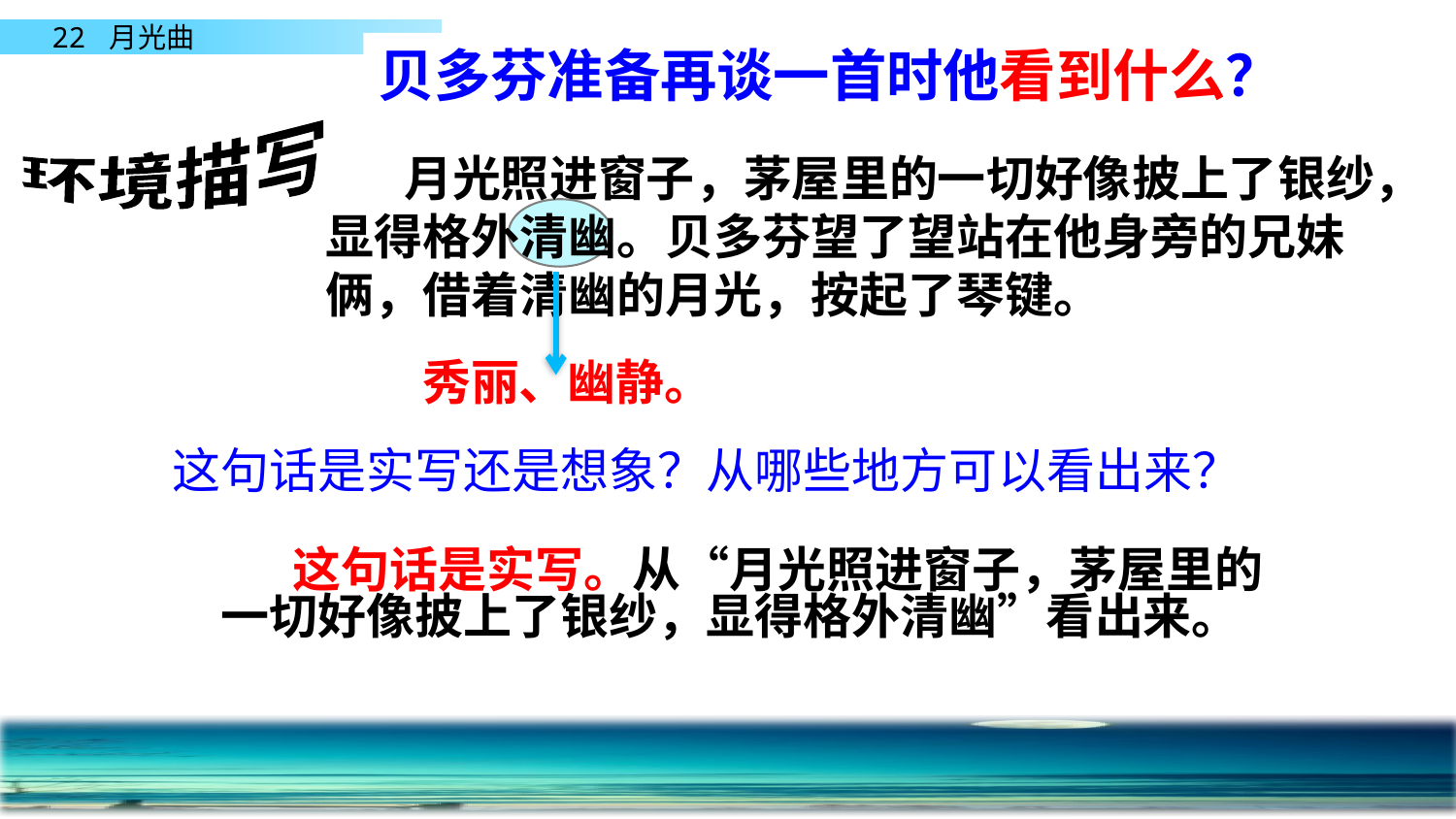

贝多芬准备再谈一首时他看到什么？
#
环境描写
       月光照进窗子，茅屋里的一切好像披上了银纱，显得格外清幽。贝多芬望了望站在他身旁的兄妹俩，借着清幽的月光，按起了琴键。

秀丽、幽静。
这句话是实写还是想象？从哪些地方可以看出来？
          这句话是实写。从“月光照进窗子，茅屋里的一切好像披上了银纱，显得格外清幽”看出来。